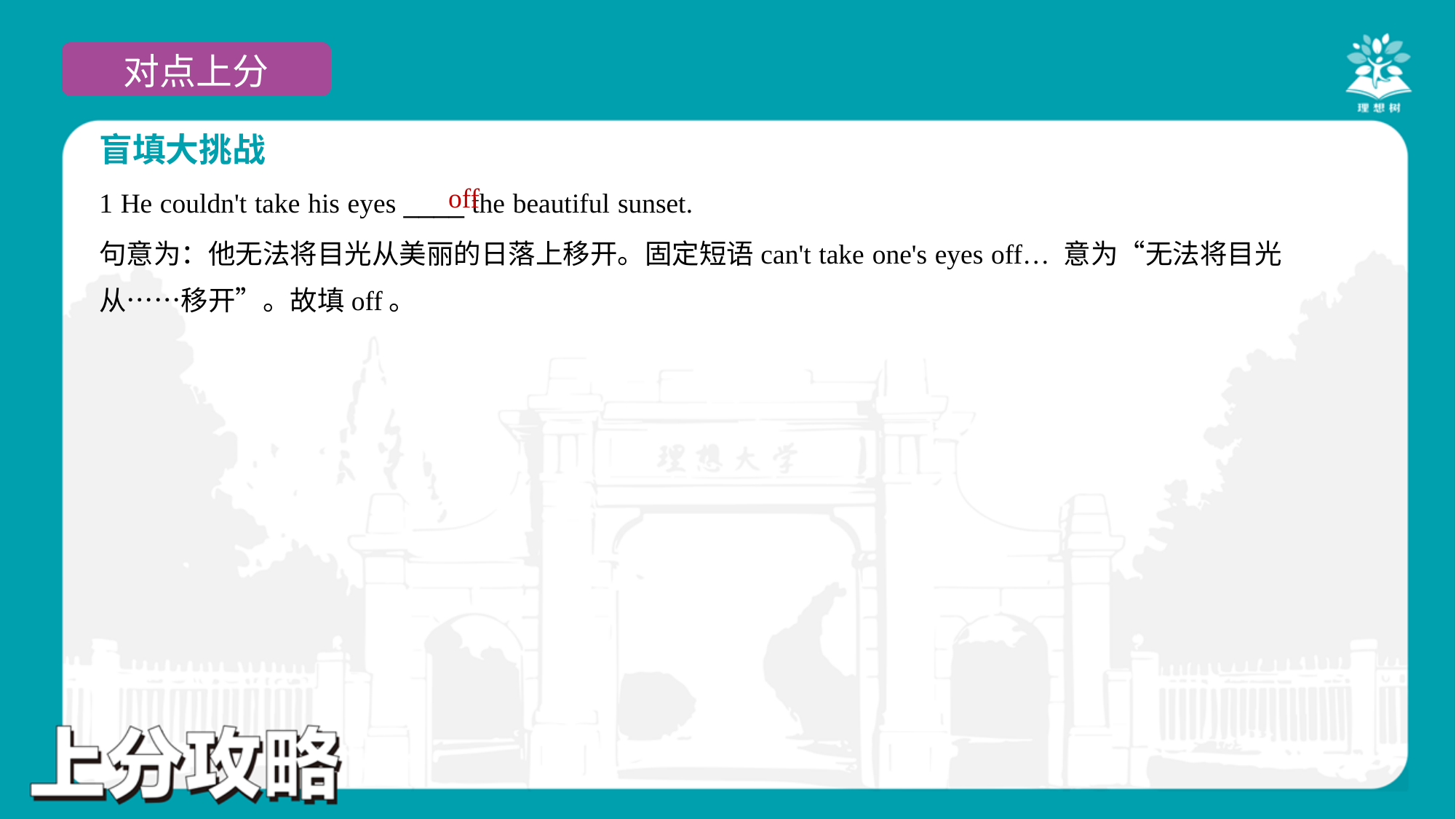

盲填大挑战
off
1 He couldn't take his eyes ____ the beautiful sunset.
句意为：他无法将目光从美丽的日落上移开。固定短语can't take one's eyes off… 意为“无法将目光
从……移开”。故填off。